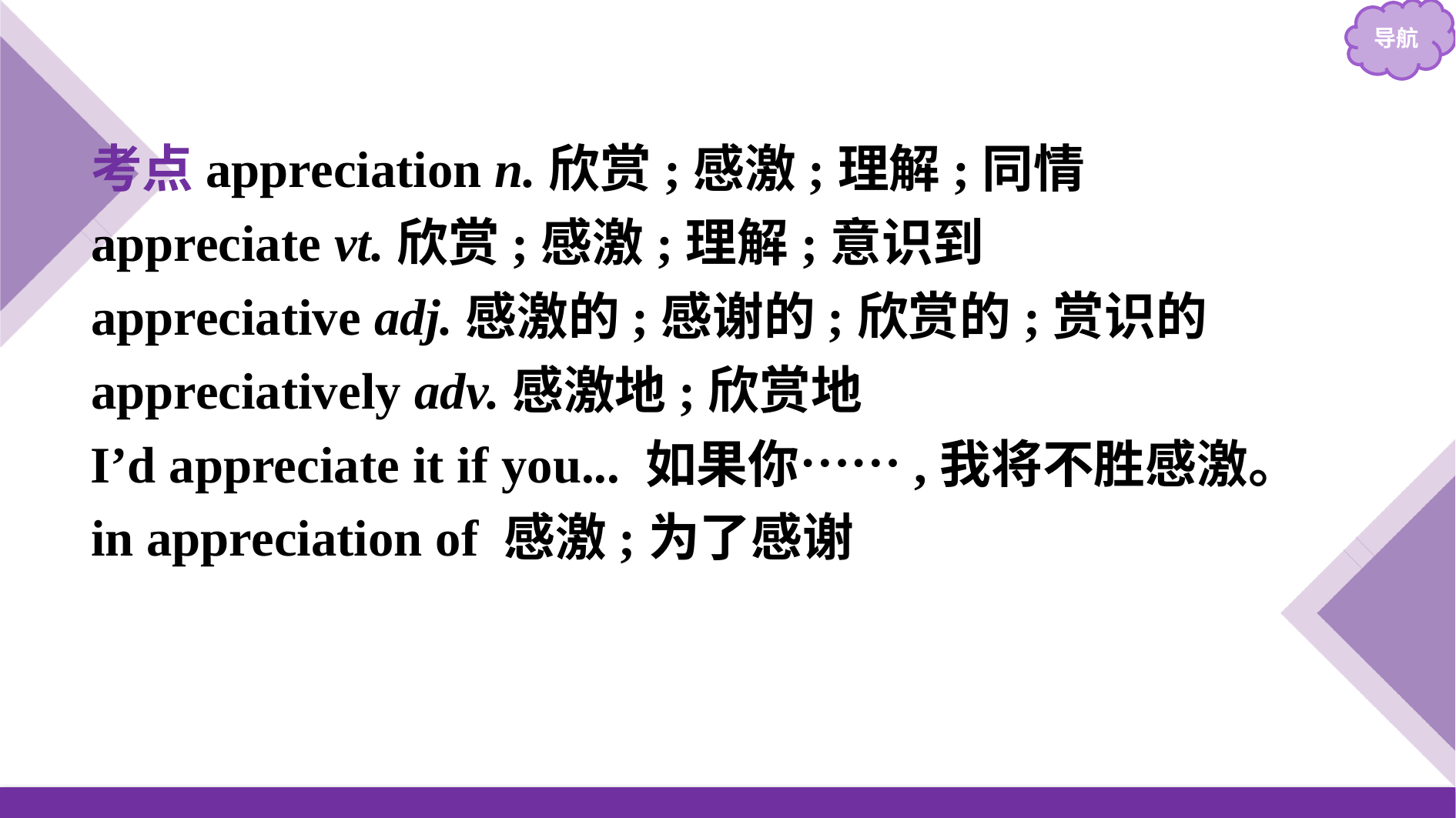

考点appreciation n.欣赏;感激;理解;同情
appreciate vt.欣赏;感激;理解;意识到
appreciative adj.感激的;感谢的;欣赏的;赏识的
appreciatively adv.感激地;欣赏地
I’d appreciate it if you... 如果你……,我将不胜感激。
in appreciation of 感激;为了感谢